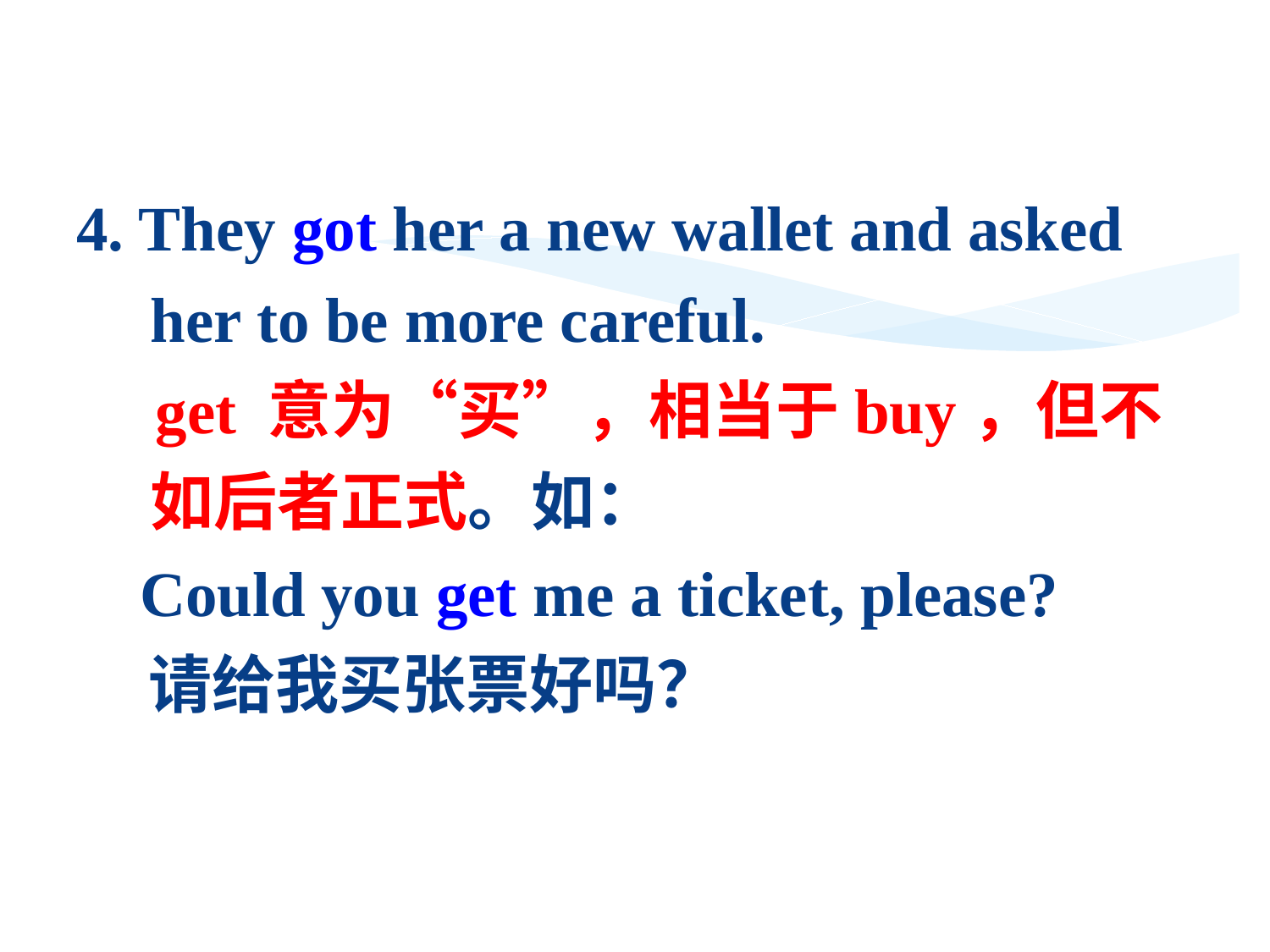

4. They got her a new wallet and asked her to be more careful.
     get 意为“买”，相当于buy，但不如后者正式。如：
    Could you get me a ticket, please?
    请给我买张票好吗？